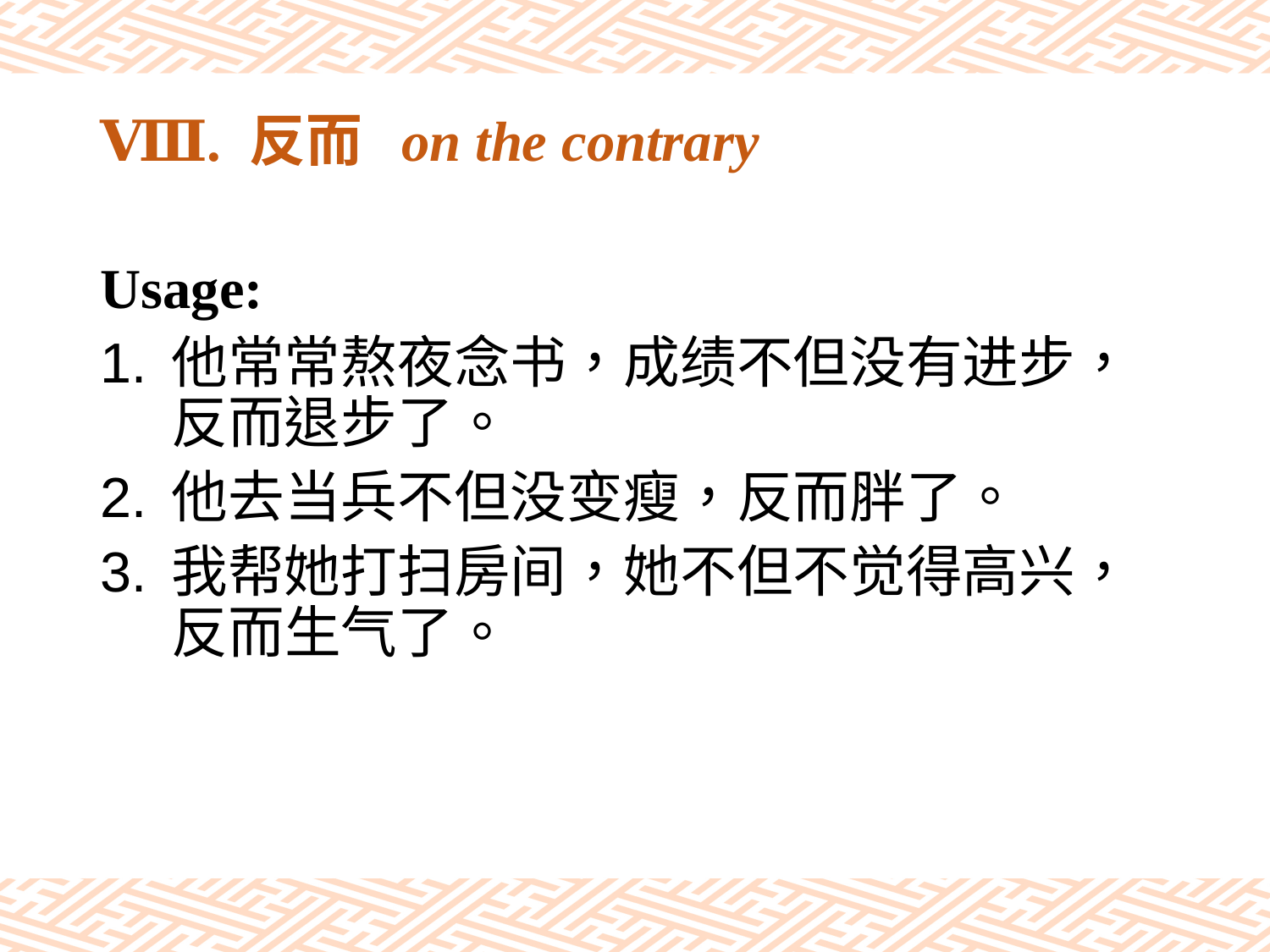

# Ⅷ. 反而  on the contrary
Usage:
他常常熬夜念书，成绩不但没有进步，反而退步了。
他去当兵不但没变瘦，反而胖了。
我帮她打扫房间，她不但不觉得高兴，反而生气了。